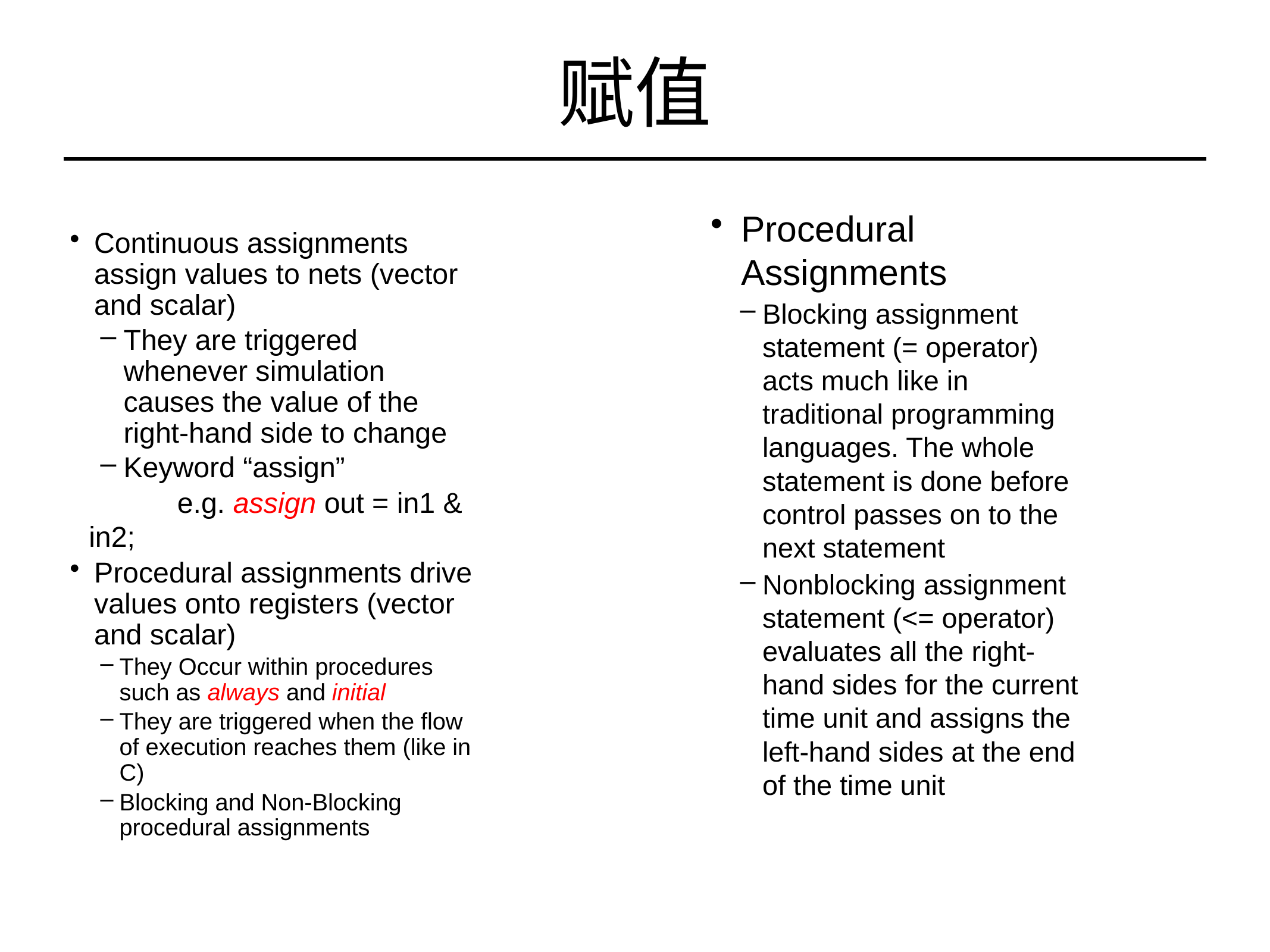

# 赋值
Procedural Assignments
Blocking assignment statement (= operator) acts much like in traditional programming languages. The whole statement is done before control passes on to the next statement
Nonblocking assignment statement (<= operator) evaluates all the right-hand sides for the current time unit and assigns the left-hand sides at the end of the time unit
Continuous assignments assign values to nets (vector and scalar)
They are triggered whenever simulation causes the value of the right-hand side to change
Keyword “assign”
	e.g. assign out = in1 & in2;
Procedural assignments drive values onto registers (vector and scalar)
They Occur within procedures such as always and initial
They are triggered when the flow of execution reaches them (like in C)
Blocking and Non-Blocking procedural assignments